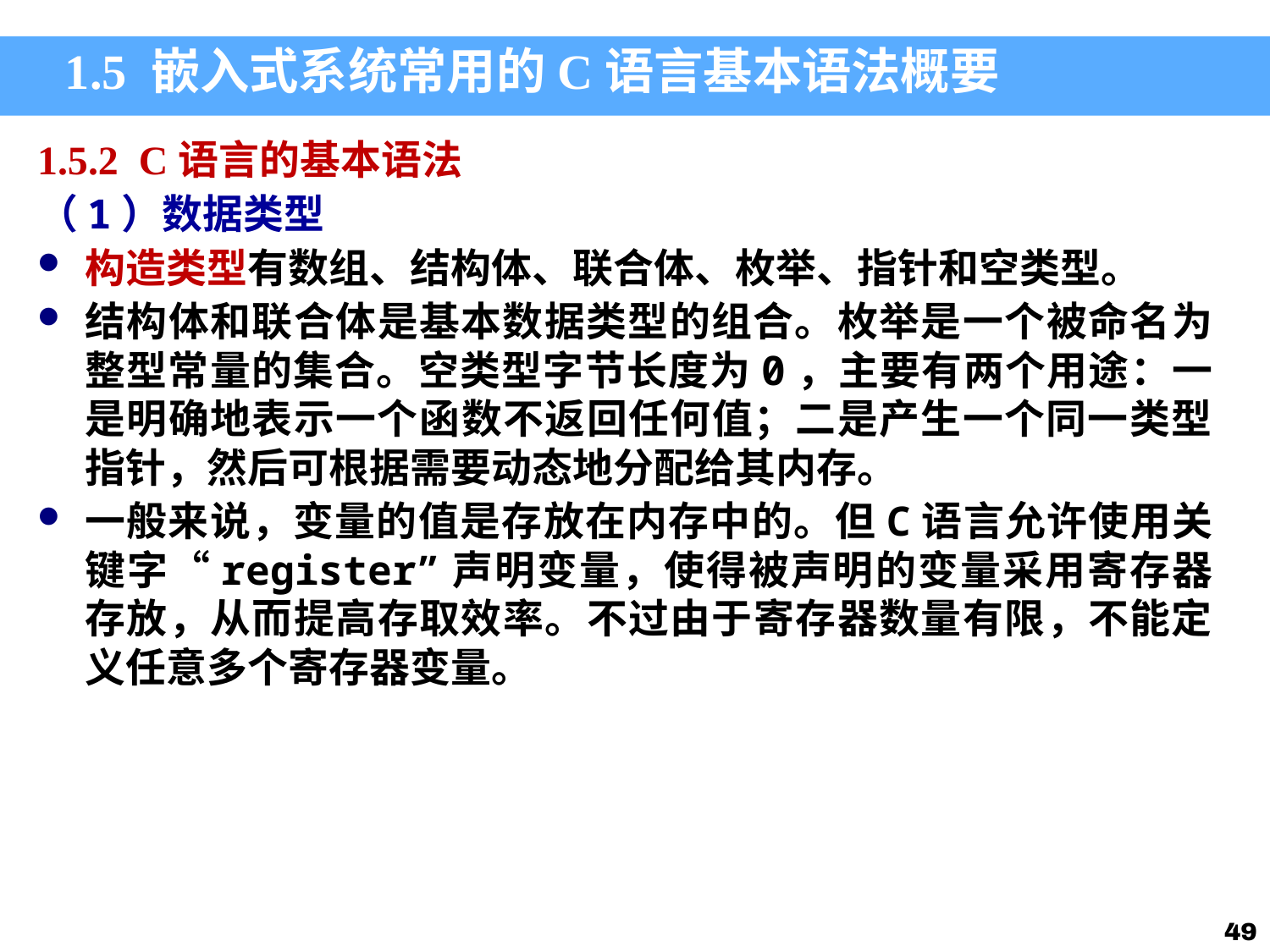

1.5 嵌入式系统常用的C语言基本语法概要
1.5.2  C语言的基本语法
（1）数据类型
构造类型有数组、结构体、联合体、枚举、指针和空类型。
结构体和联合体是基本数据类型的组合。枚举是一个被命名为整型常量的集合。空类型字节长度为0，主要有两个用途：一是明确地表示一个函数不返回任何值；二是产生一个同一类型指针，然后可根据需要动态地分配给其内存。
一般来说，变量的值是存放在内存中的。但C语言允许使用关键字“register”声明变量，使得被声明的变量采用寄存器存放，从而提高存取效率。不过由于寄存器数量有限，不能定义任意多个寄存器变量。
49